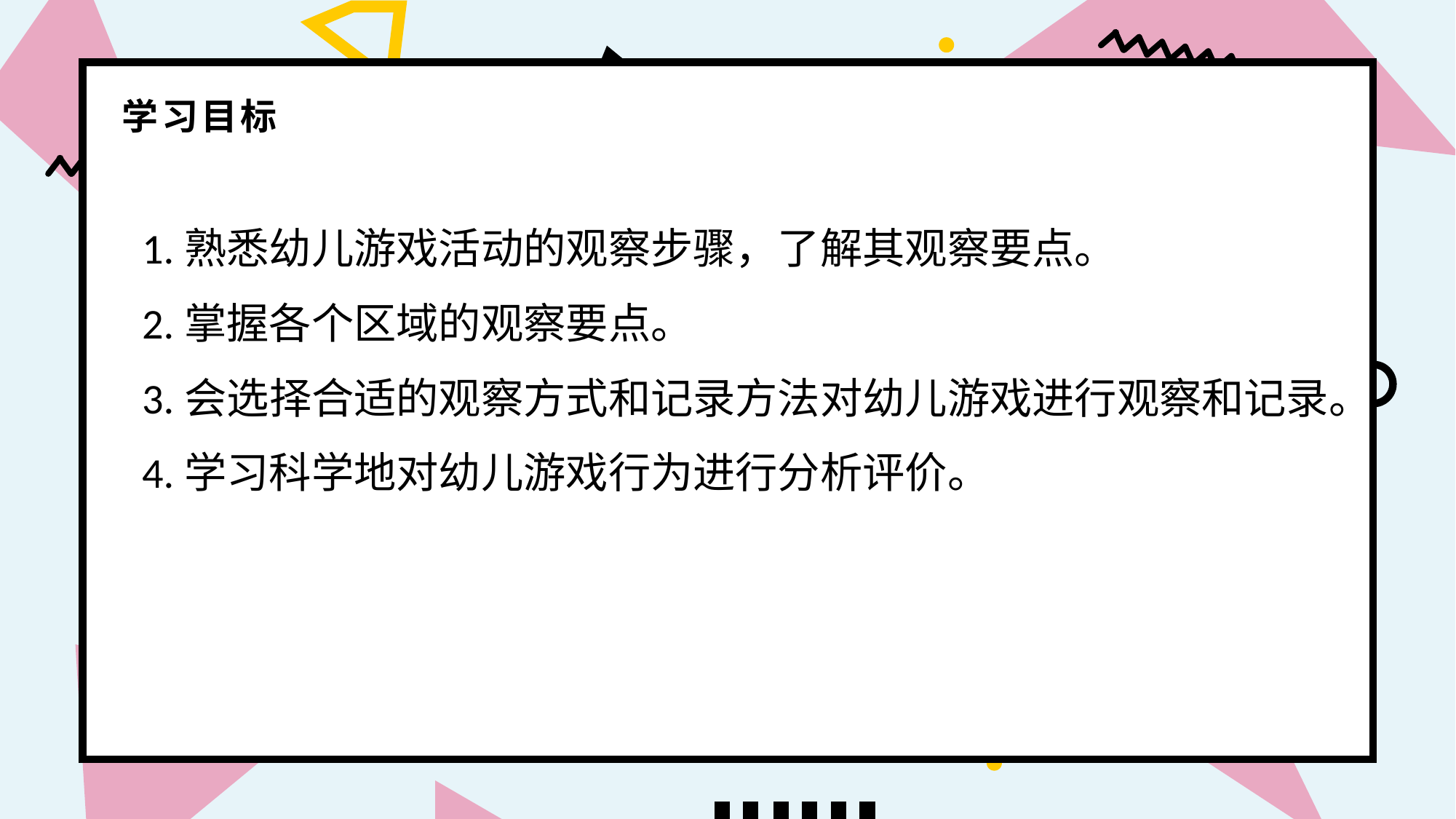

# 学习目标
1.熟悉幼儿游戏活动的观察步骤，了解其观察要点。
2.掌握各个区域的观察要点。
3.会选择合适的观察方式和记录方法对幼儿游戏进行观察和记录。
4.学习科学地对幼儿游戏行为进行分析评价。